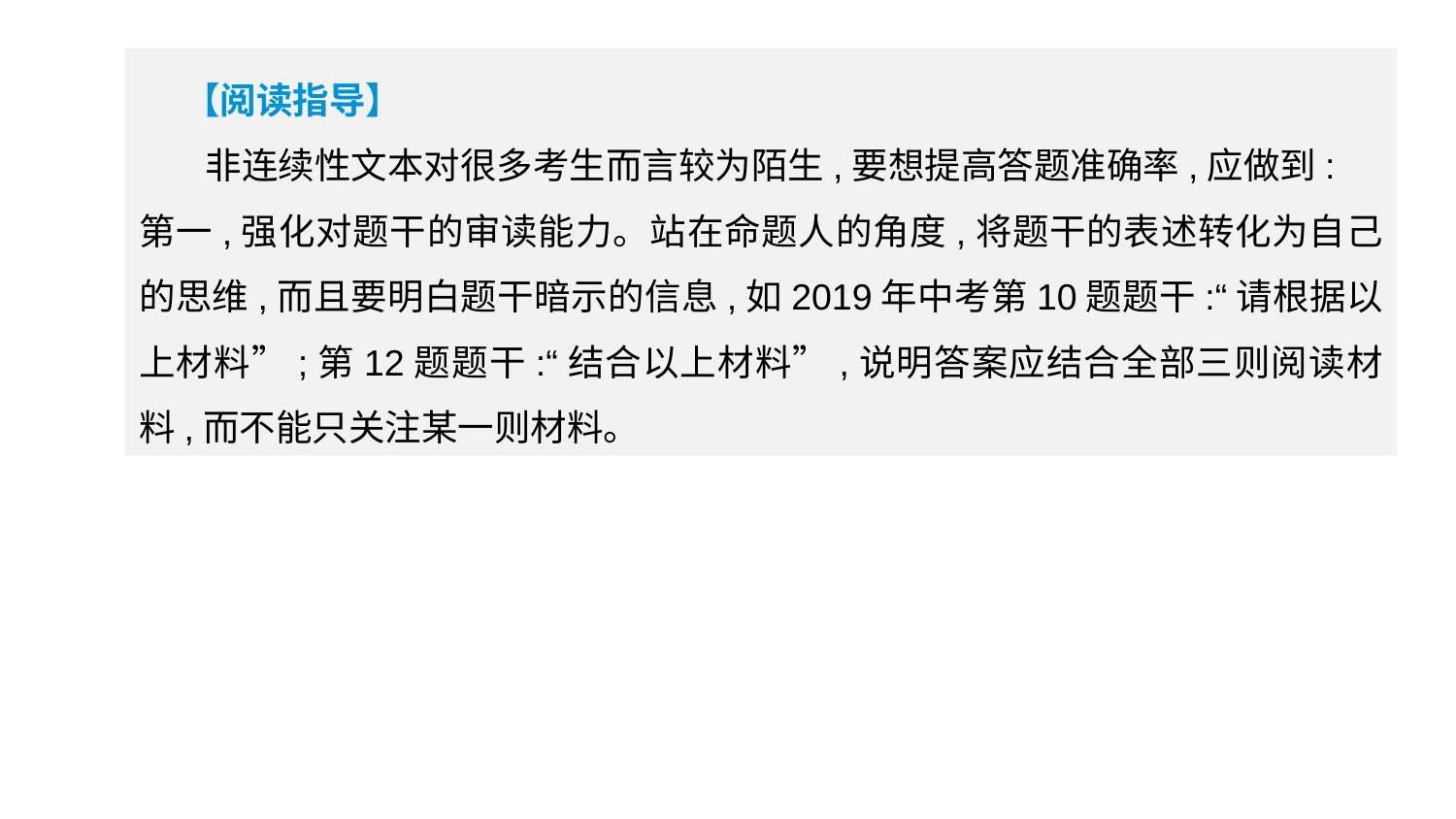

【阅读指导】
       非连续性文本对很多考生而言较为陌生,要想提高答题准确率,应做到:
第一,强化对题干的审读能力。站在命题人的角度,将题干的表述转化为自己的思维,而且要明白题干暗示的信息,如2019年中考第10题题干:“请根据以上材料”;第12题题干:“结合以上材料”,说明答案应结合全部三则阅读材料,而不能只关注某一则材料。